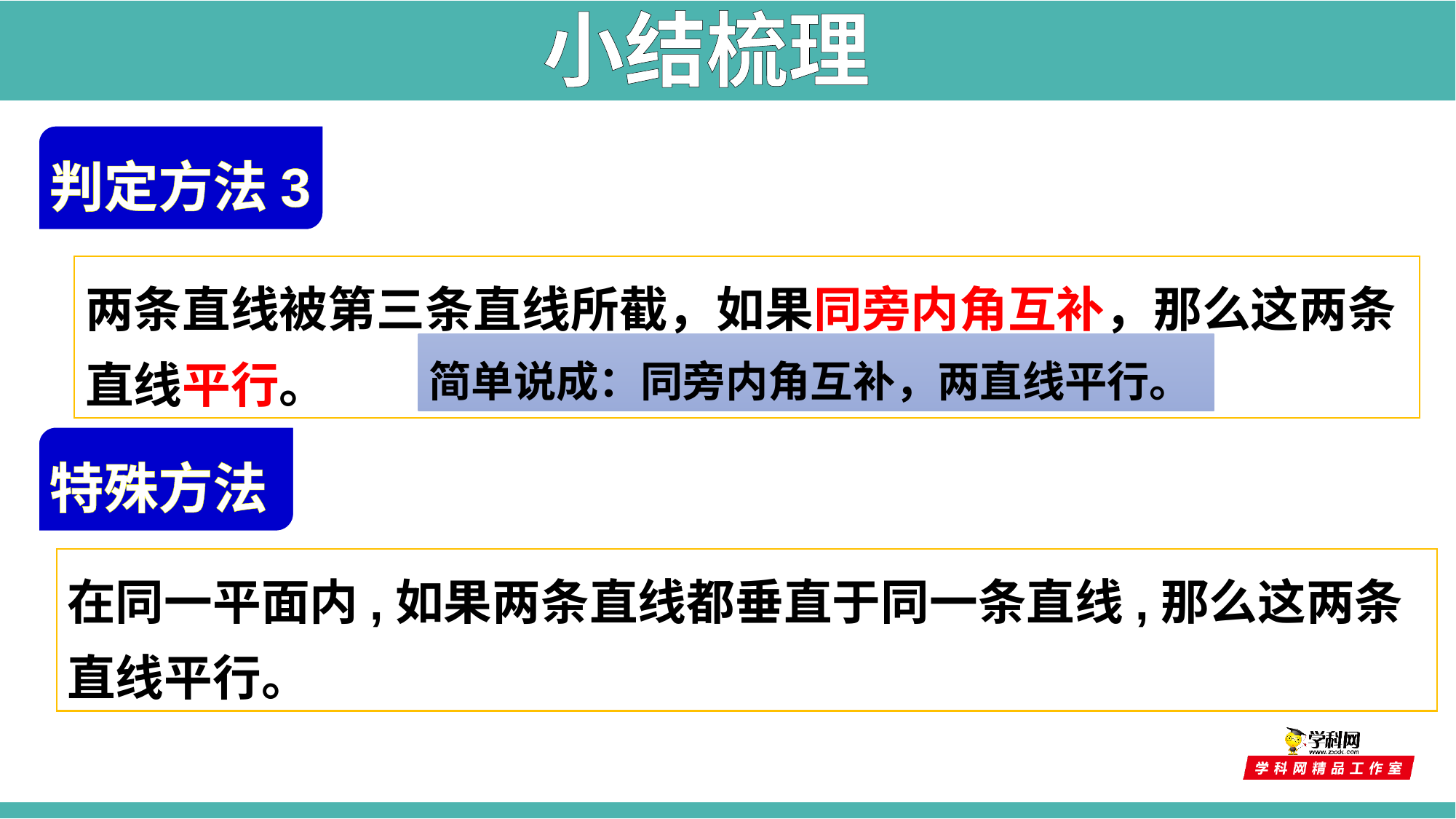

小结梳理

判定方法3
两条直线被第三条直线所截，如果同旁内角互补，那么这两条直线平行。
简单说成：同旁内角互补，两直线平行。

特殊方法
在同一平面内,如果两条直线都垂直于同一条直线,那么这两条直线平行。